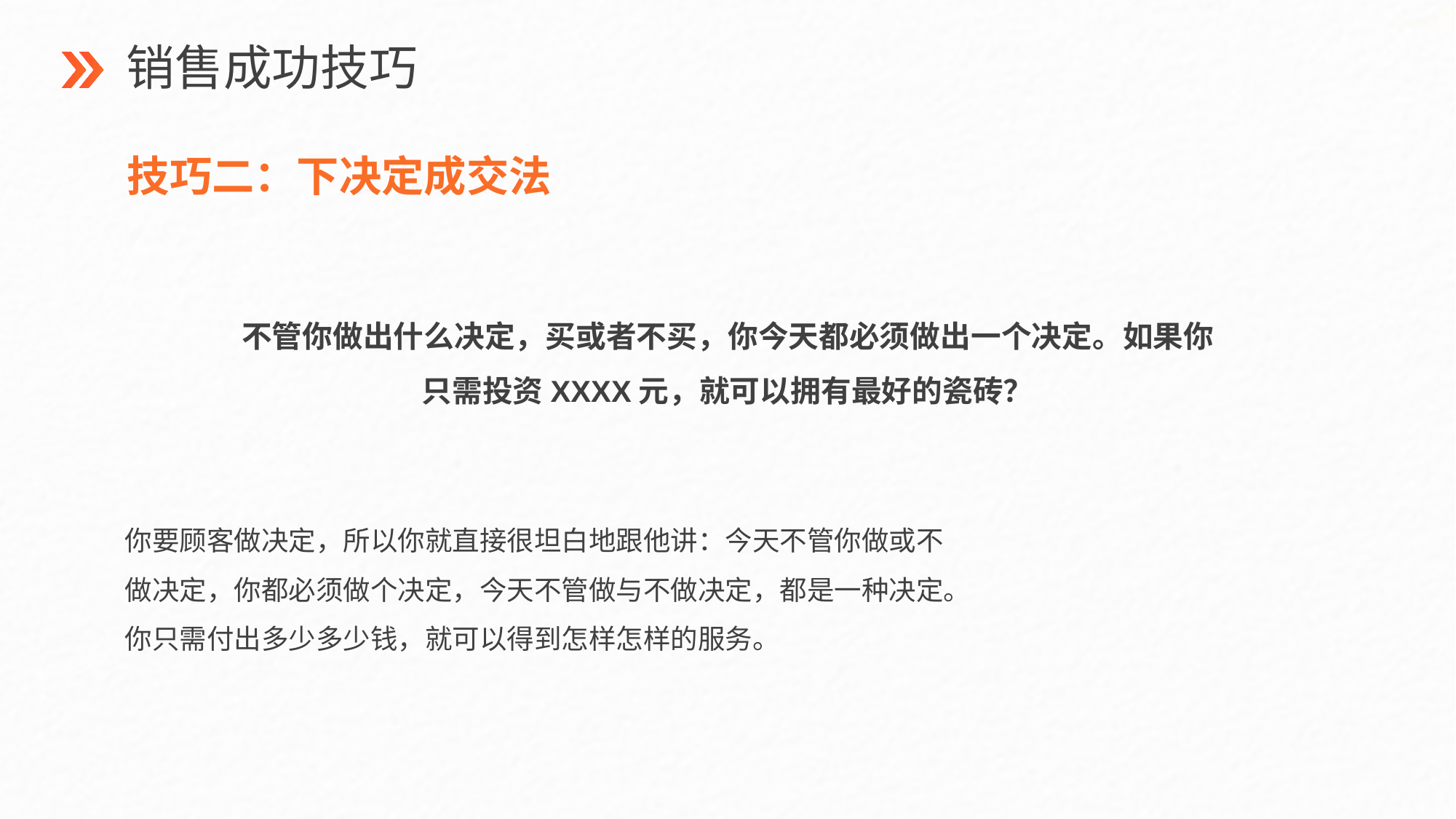

销售成功技巧

技巧二：下决定成交法
不管你做出什么决定，买或者不买，你今天都必须做出一个决定。如果你只需投资XXXX元，就可以拥有最好的瓷砖？
你要顾客做决定，所以你就直接很坦白地跟他讲：今天不管你做或不做决定，你都必须做个决定，今天不管做与不做决定，都是一种决定。你只需付出多少多少钱，就可以得到怎样怎样的服务。